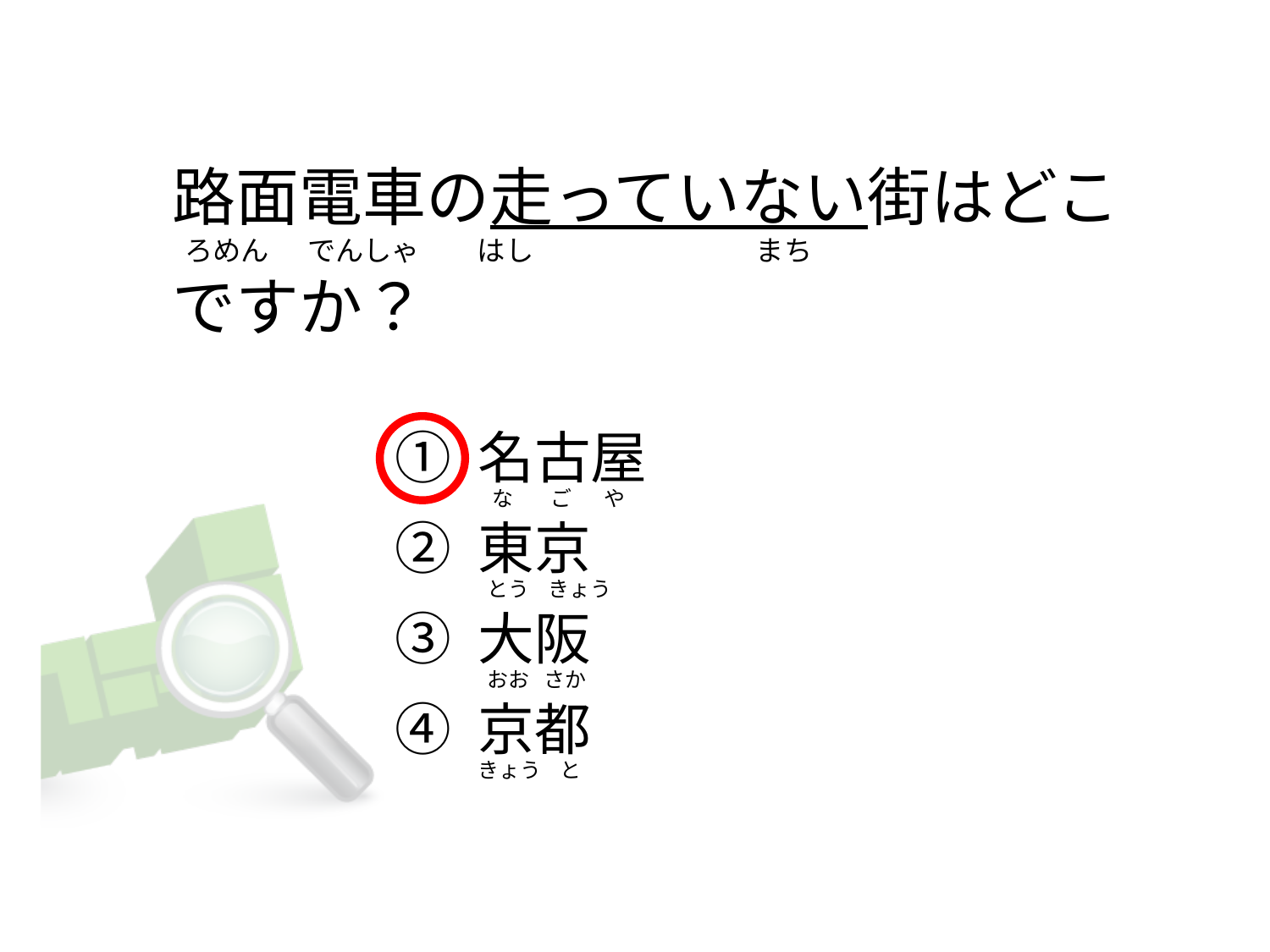

# 路面電車の走っていない街はどこ   ろめん      でんしゃ         はし                                   まち ですか？
① 名古屋
② 東京
③ 大阪
④ 京都

  な        ご       や
 とう    きょう
 おお   さか
きょう    と